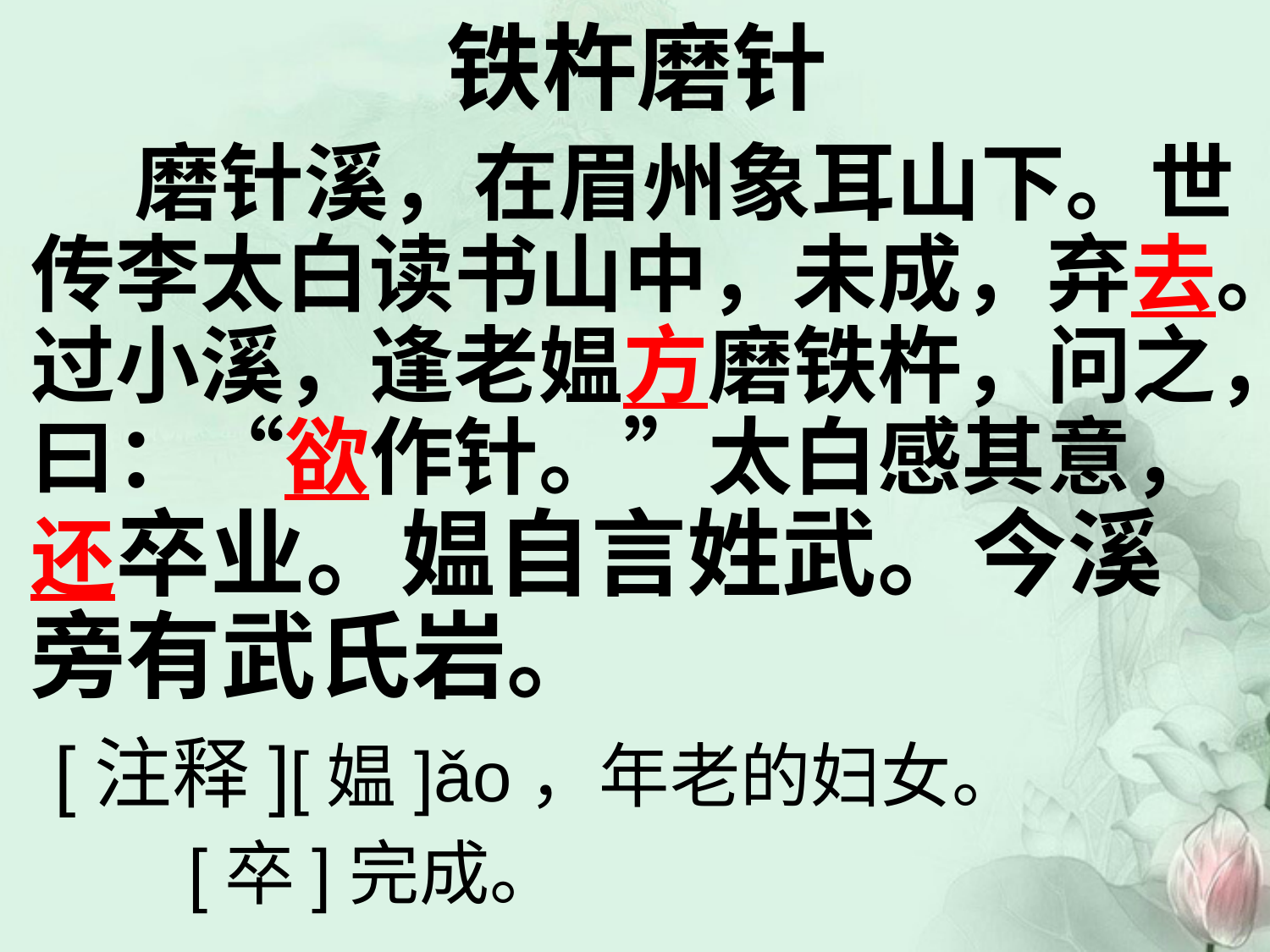

铁杵磨针
　 磨针溪，在眉州象耳山下。世传李太白读书山中，未成，弃去。过小溪，逢老媪方磨铁杵，问之，曰：“欲作针。”太白感其意，还卒业。媪自言姓武。今溪旁有武氏岩。
 [注释][媪]ǎo，年老的妇女。
        [卒]完成。